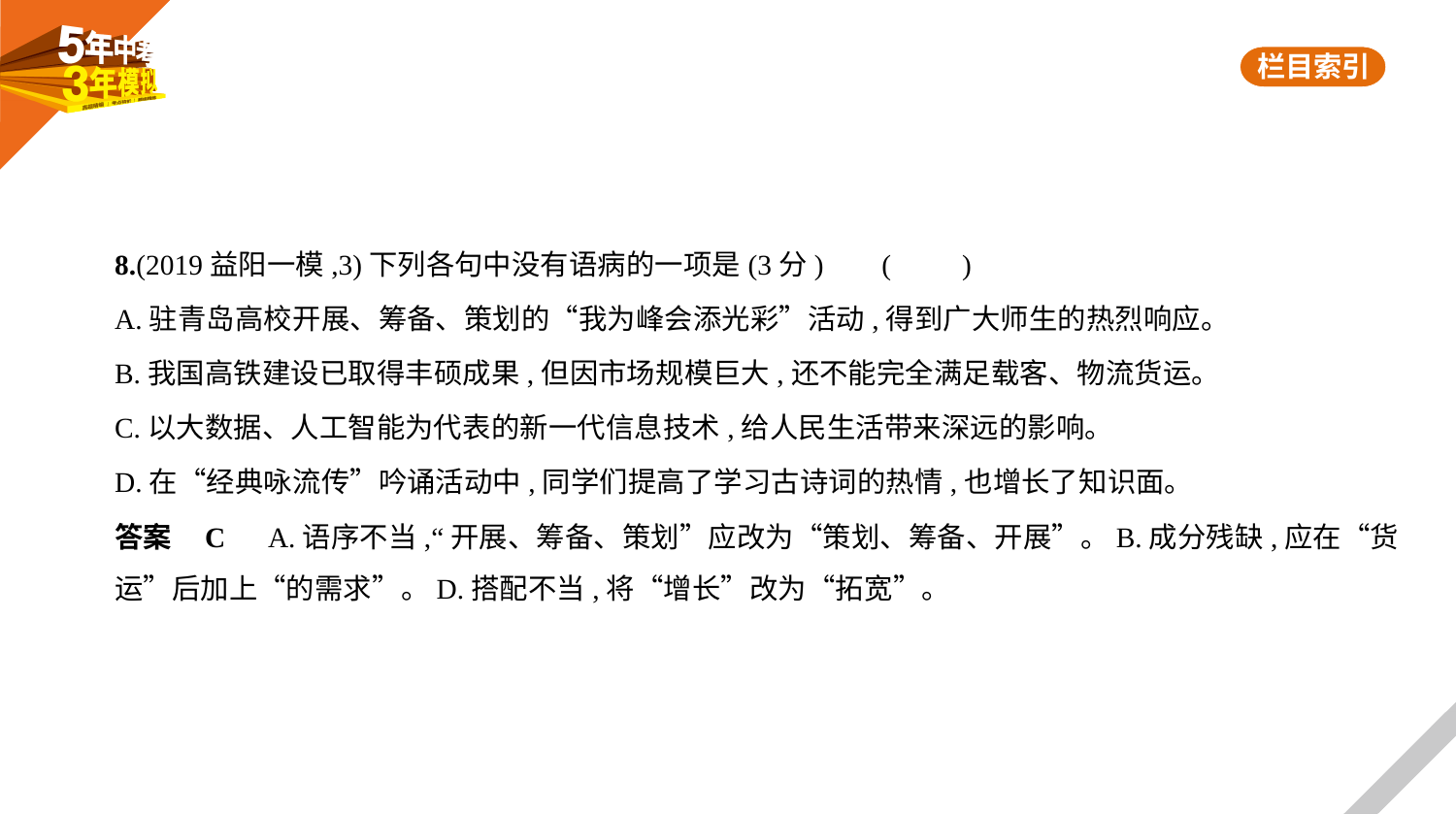

8.(2019益阳一模,3)下列各句中没有语病的一项是(3分)     (　　)
A.驻青岛高校开展、筹备、策划的“我为峰会添光彩”活动,得到广大师生的热烈响应。
B.我国高铁建设已取得丰硕成果,但因市场规模巨大,还不能完全满足载客、物流货运。
C.以大数据、人工智能为代表的新一代信息技术,给人民生活带来深远的影响。
D.在“经典咏流传”吟诵活动中,同学们提高了学习古诗词的热情,也增长了知识面。
答案    C　A.语序不当,“开展、筹备、策划”应改为“策划、筹备、开展”。B.成分残缺,应在“货
运”后加上“的需求”。D.搭配不当,将“增长”改为“拓宽”。